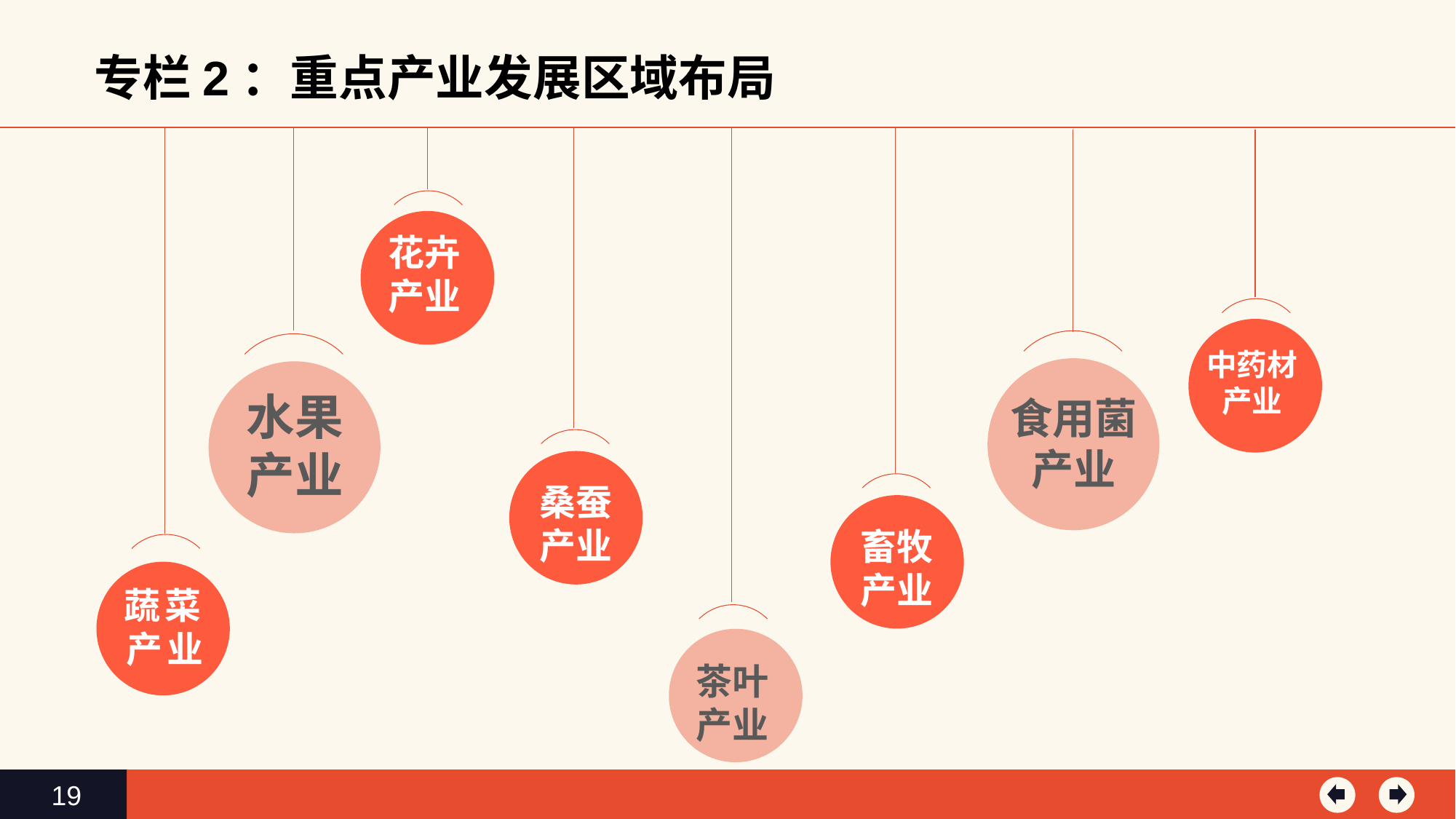

专栏2：重点产业发展区域布局

花卉产业

中药材产业

水果产业
食用菌产业

桑蚕产业

畜牧产业

蔬菜产业

茶叶产业
19